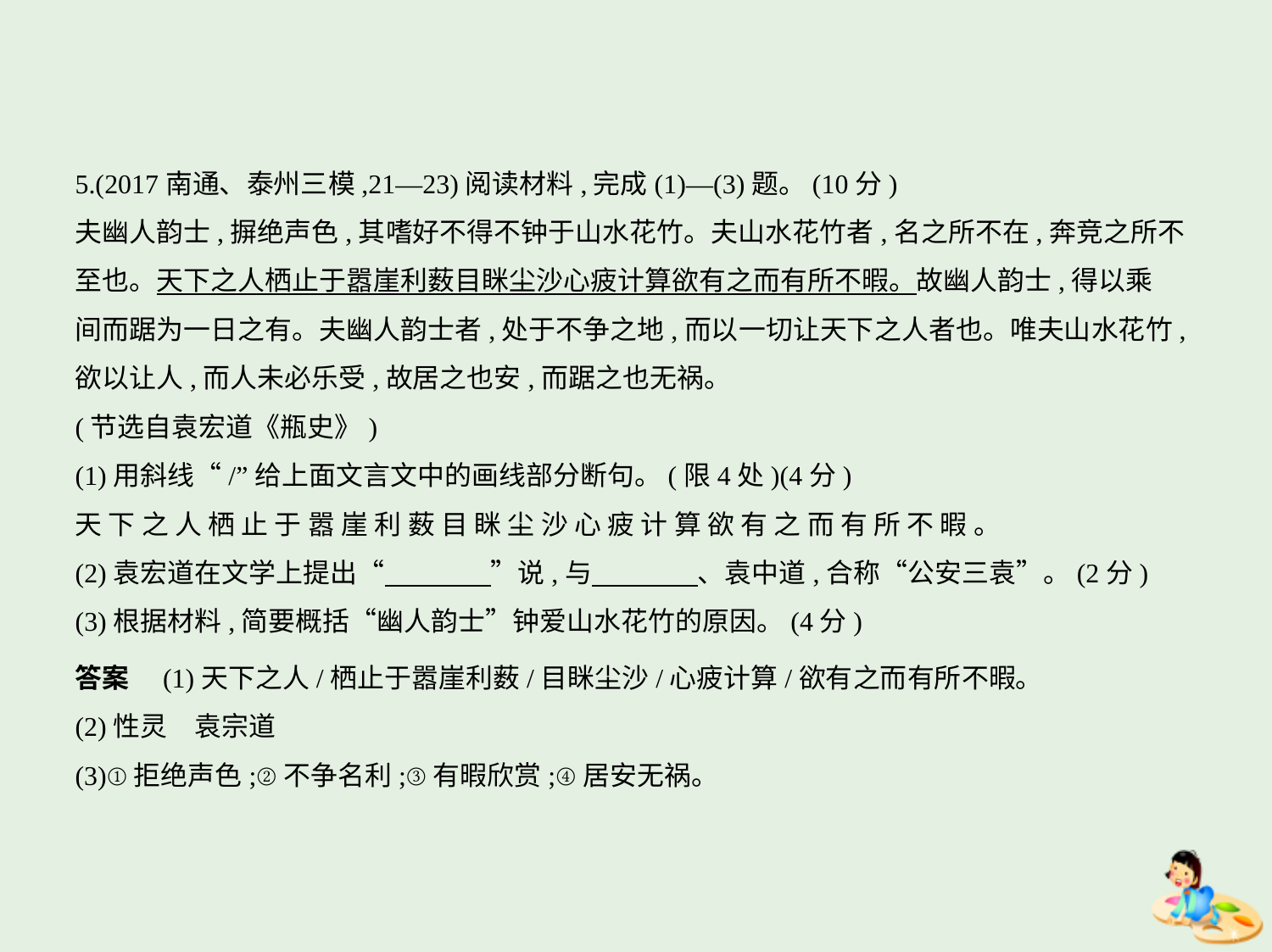

5.(2017南通、泰州三模,21—23)阅读材料,完成(1)—(3)题。(10分)
夫幽人韵士,摒绝声色,其嗜好不得不钟于山水花竹。夫山水花竹者,名之所不在,奔竞之所不
至也。天下之人栖止于嚣崖利薮目眯尘沙心疲计算欲有之而有所不暇。故幽人韵士,得以乘
间而踞为一日之有。夫幽人韵士者,处于不争之地,而以一切让天下之人者也。唯夫山水花竹,
欲以让人,而人未必乐受,故居之也安,而踞之也无祸。
(节选自袁宏道《瓶史》)
(1)用斜线“/”给上面文言文中的画线部分断句。(限4处)(4分)
天 下 之 人 栖 止 于 嚣 崖 利 薮 目 眯 尘 沙 心 疲 计 算 欲 有 之 而 有 所 不 暇 。
(2)袁宏道在文学上提出“　　　    ”说,与　　　    、袁中道,合称“公安三袁”。(2分)
(3)根据材料,简要概括“幽人韵士”钟爱山水花竹的原因。(4分)
答案　(1)天下之人/栖止于嚣崖利薮/目眯尘沙/心疲计算/欲有之而有所不暇。
(2)性灵　袁宗道
(3)①拒绝声色;②不争名利;③有暇欣赏;④居安无祸。